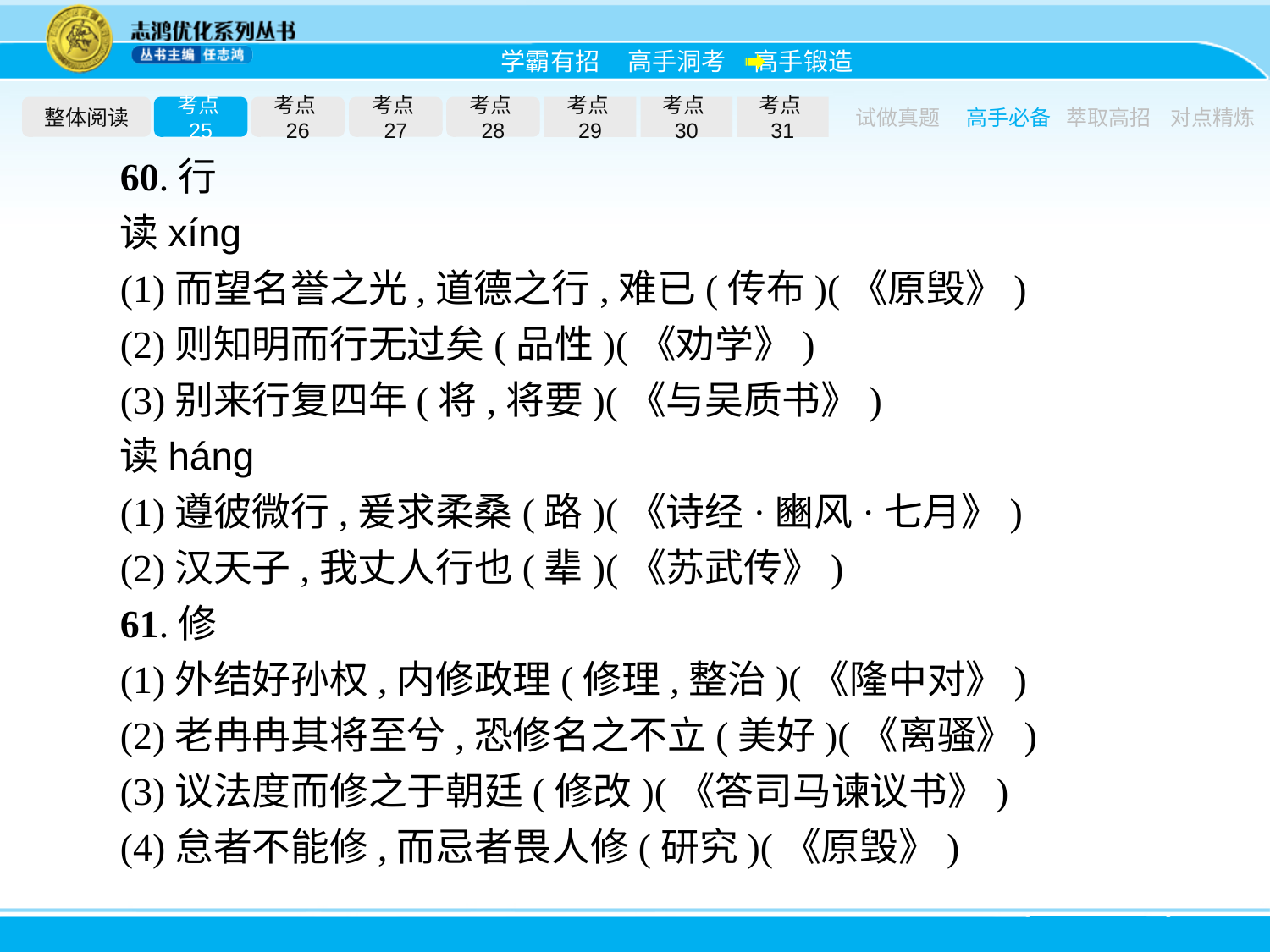

整体阅读
考点25
考点26
考点27
考点28
考点29
考点30
考点31
试做真题
高手必备
萃取高招
对点精炼
60.行
读xínɡ
(1)而望名誉之光,道德之行,难已(传布)(《原毁》)
(2)则知明而行无过矣(品性)(《劝学》)
(3)别来行复四年(将,将要)(《与吴质书》)
读hánɡ
(1)遵彼微行,爰求柔桑(路)(《诗经·豳风·七月》)
(2)汉天子,我丈人行也(辈)(《苏武传》)
61.修
(1)外结好孙权,内修政理(修理,整治)(《隆中对》)
(2)老冉冉其将至兮,恐修名之不立(美好)(《离骚》)
(3)议法度而修之于朝廷(修改)(《答司马谏议书》)
(4)怠者不能修,而忌者畏人修(研究)(《原毁》)